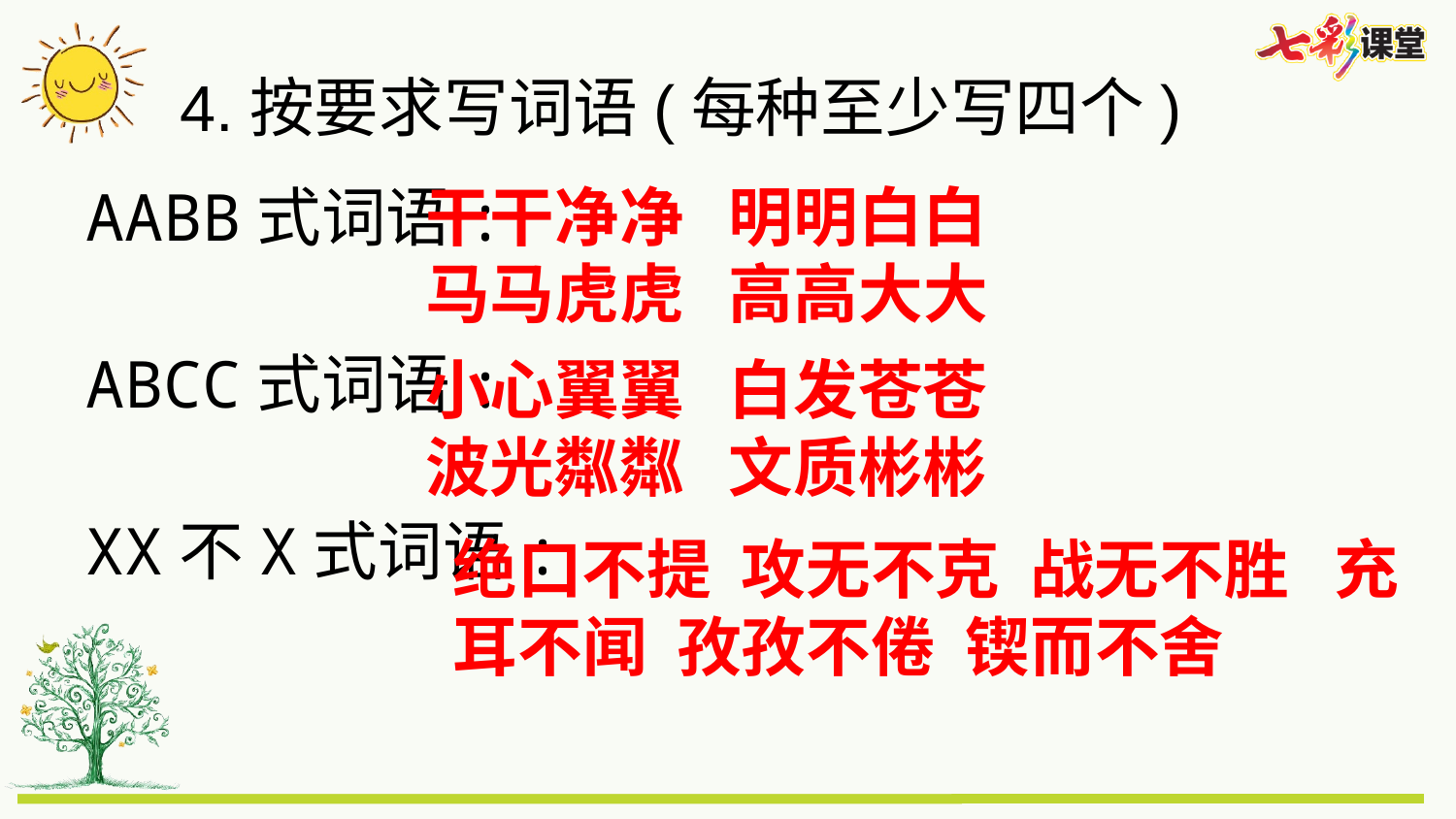

4.按要求写词语(每种至少写四个)
AABB式词语:
干干净净   明明白白
马马虎虎   高高大大
ABCC式词语:
小心翼翼   白发苍苍
波光粼粼   文质彬彬
XX不X式词语:

绝口不提  攻无不克  战无不胜   充耳不闻  孜孜不倦  锲而不舍